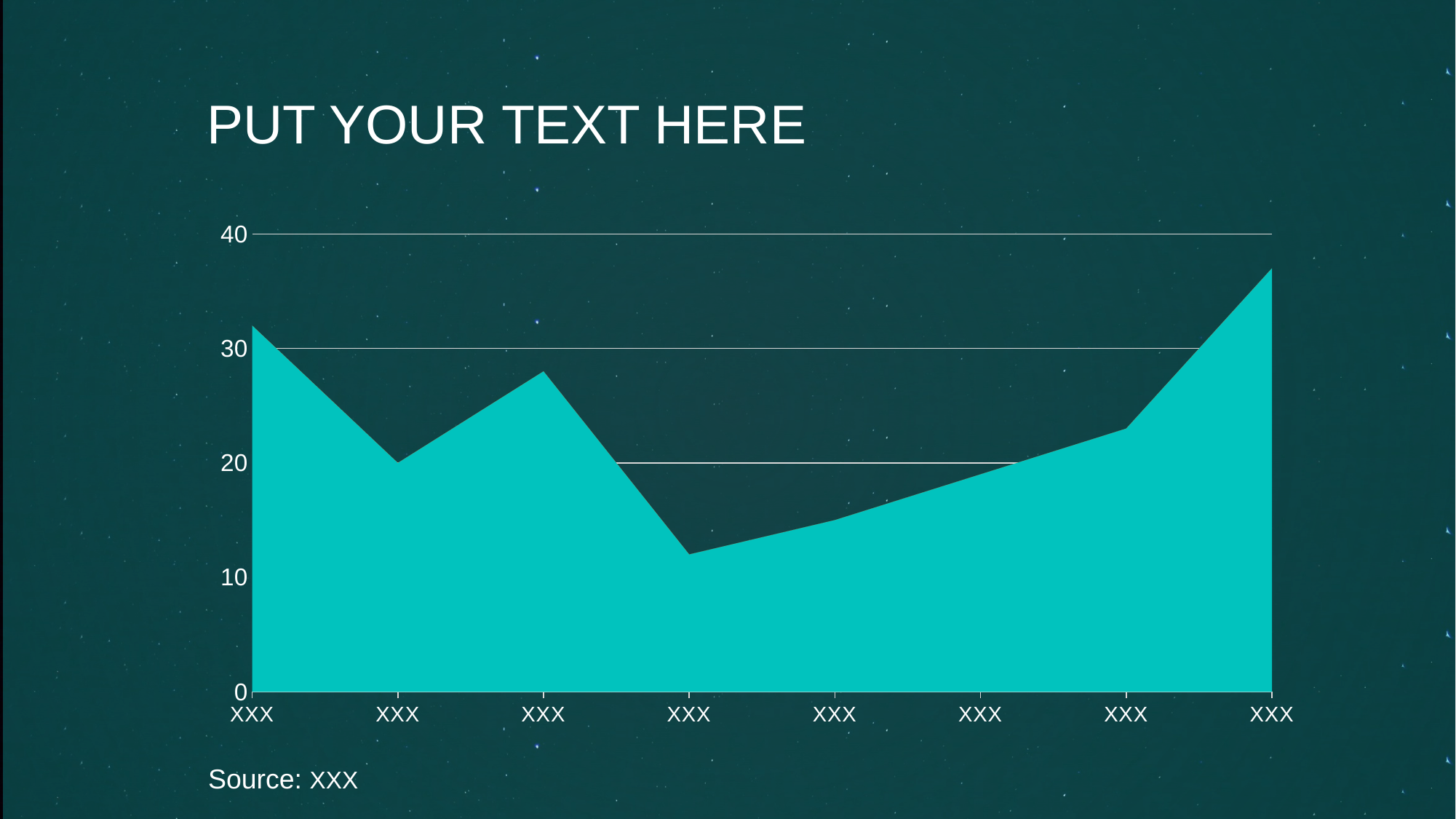

PUT YOUR TEXT HERE

### Chart

| Category | 系列 1 | 列1 |
|---|---|---|
| XXX | 32.0 | None |
| XXX | 20.0 | None |
| XXX | 28.0 | None |
| XXX | 12.0 | None |
| XXX | 15.0 | None |
| XXX | 19.0 | None |
| XXX | 23.0 | None |
| XXX | 37.0 | None |
Source: XXX